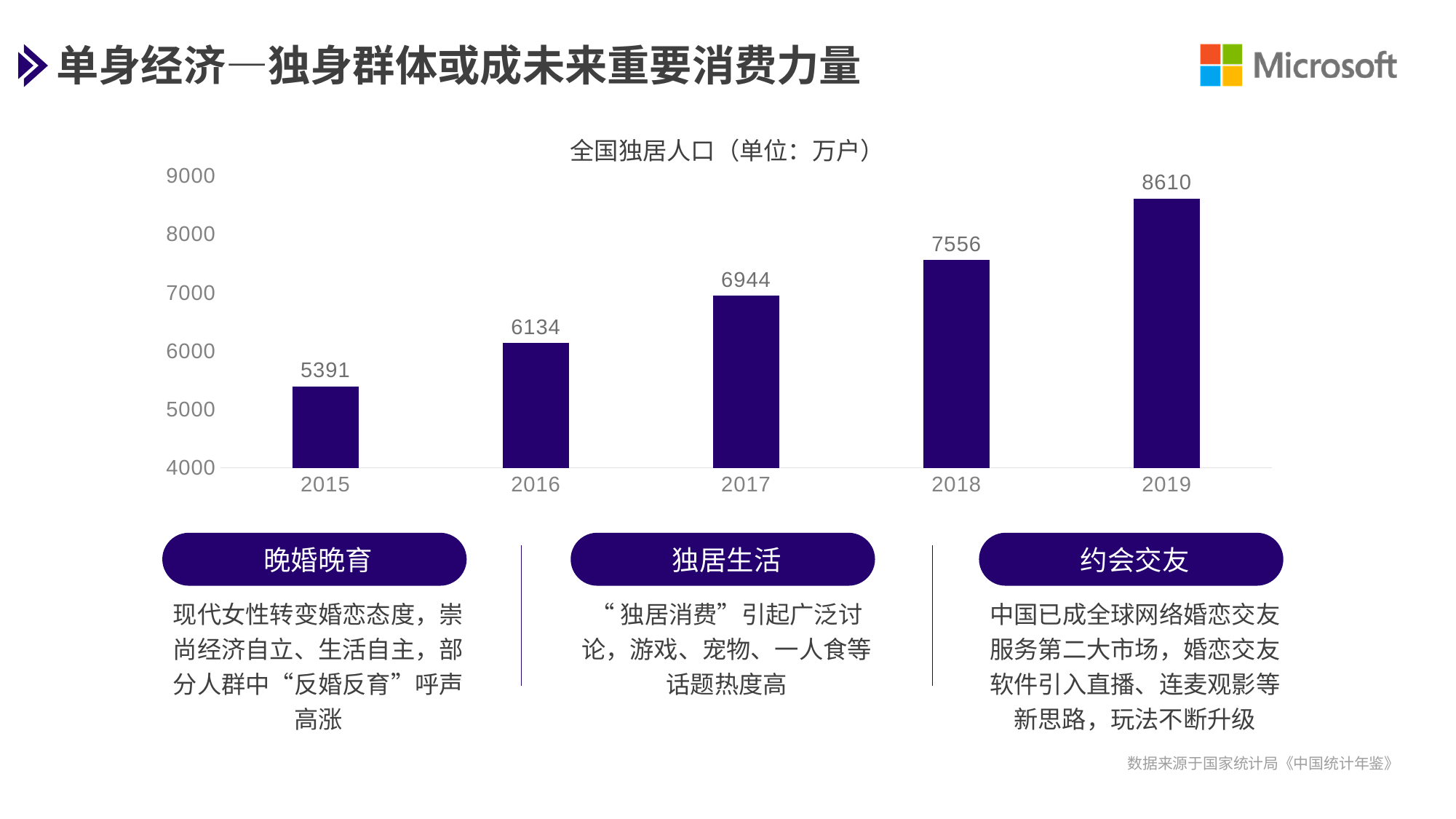

单身经济—独身群体或成未来重要消费力量
全国独居人口（单位：万户）

### Chart

| Category | 系列 1 |
|---|---|
| 2015 | 5391.0 |
| 2016 | 6134.0 |
| 2017 | 6944.0 |
| 2018 | 7556.0 |
| 2019 | 8610.0 |

晚婚晚育
独居生活
约会交友
现代女性转变婚恋态度，崇尚经济自立、生活自主，部分人群中“反婚反育”呼声高涨
“独居消费”引起广泛讨论，游戏、宠物、一人食等话题热度高
中国已成全球网络婚恋交友服务第二大市场，婚恋交友软件引入直播、连麦观影等新思路，玩法不断升级
数据来源于国家统计局《中国统计年鉴》